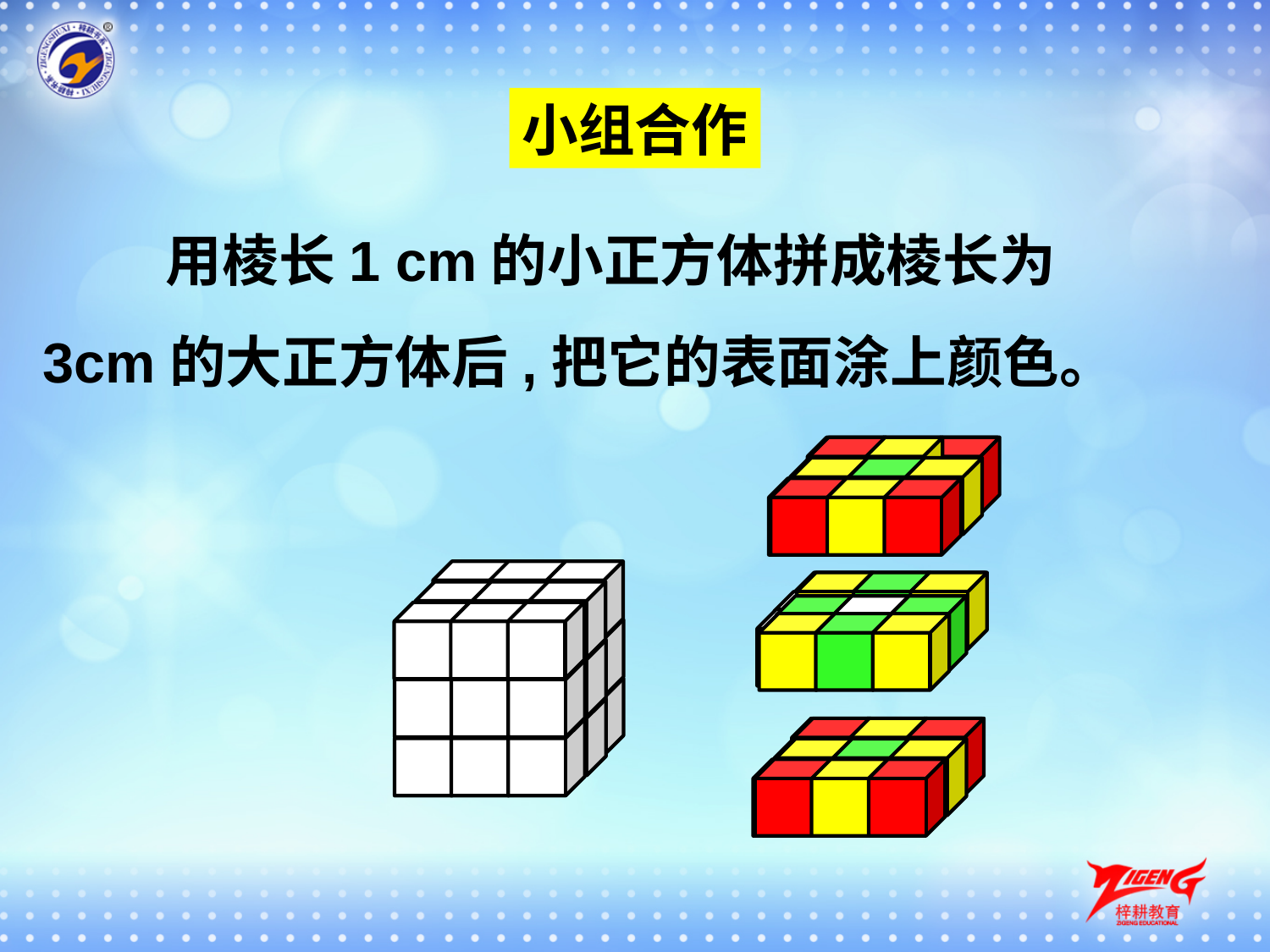

小组合作
      用棱长1 cm的小正方体拼成棱长为3cm的大正方体后,把它的表面涂上颜色。